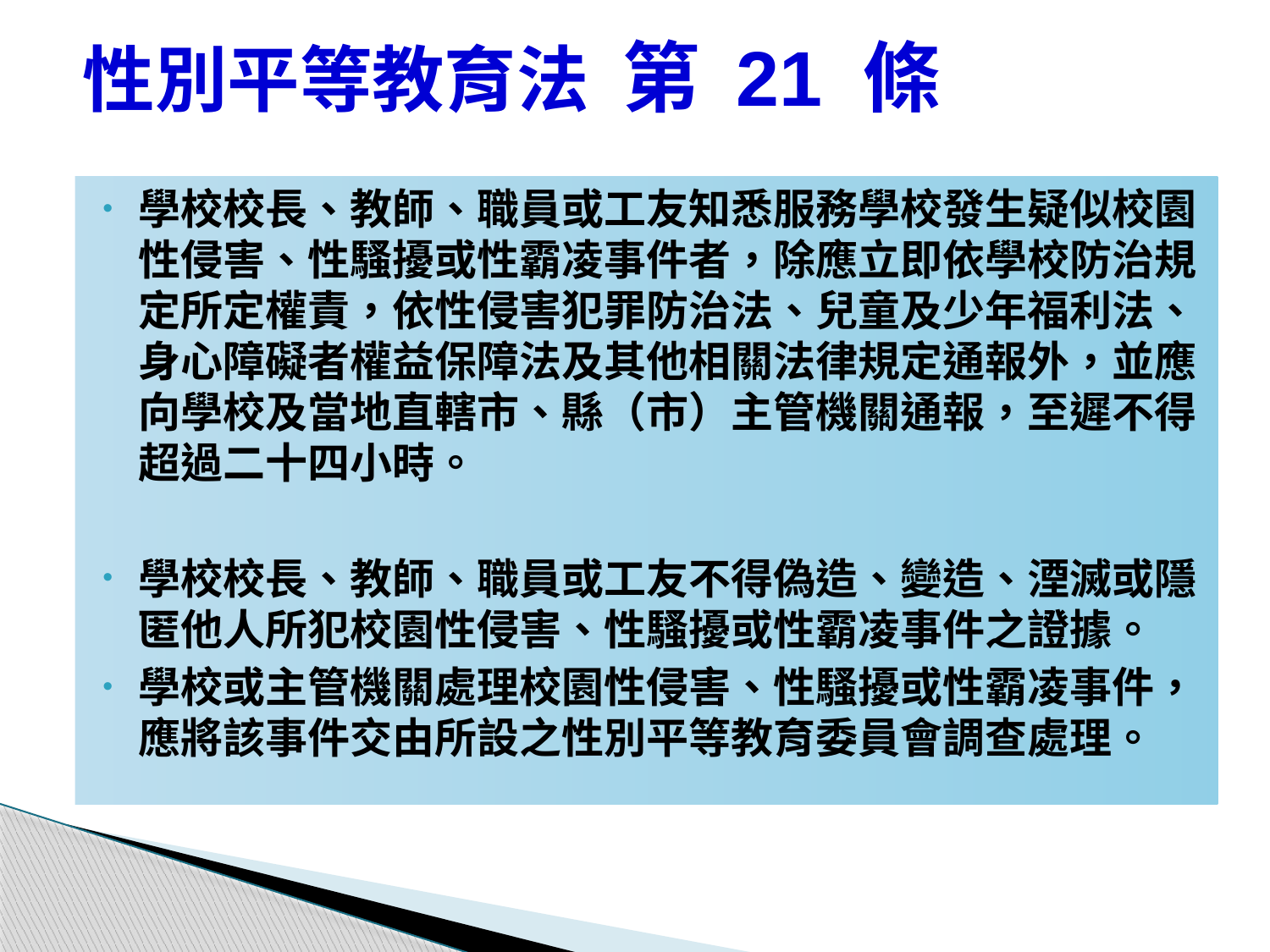

# 性別平等教育法  第 21 條
學校校長、教師、職員或工友知悉服務學校發生疑似校園性侵害、性騷擾或性霸凌事件者，除應立即依學校防治規定所定權責，依性侵害犯罪防治法、兒童及少年福利法、身心障礙者權益保障法及其他相關法律規定通報外，並應向學校及當地直轄市、縣（市）主管機關通報，至遲不得超過二十四小時。

學校校長、教師、職員或工友不得偽造、變造、湮滅或隱匿他人所犯校園性侵害、性騷擾或性霸凌事件之證據。
學校或主管機關處理校園性侵害、性騷擾或性霸凌事件，應將該事件交由所設之性別平等教育委員會調查處理。